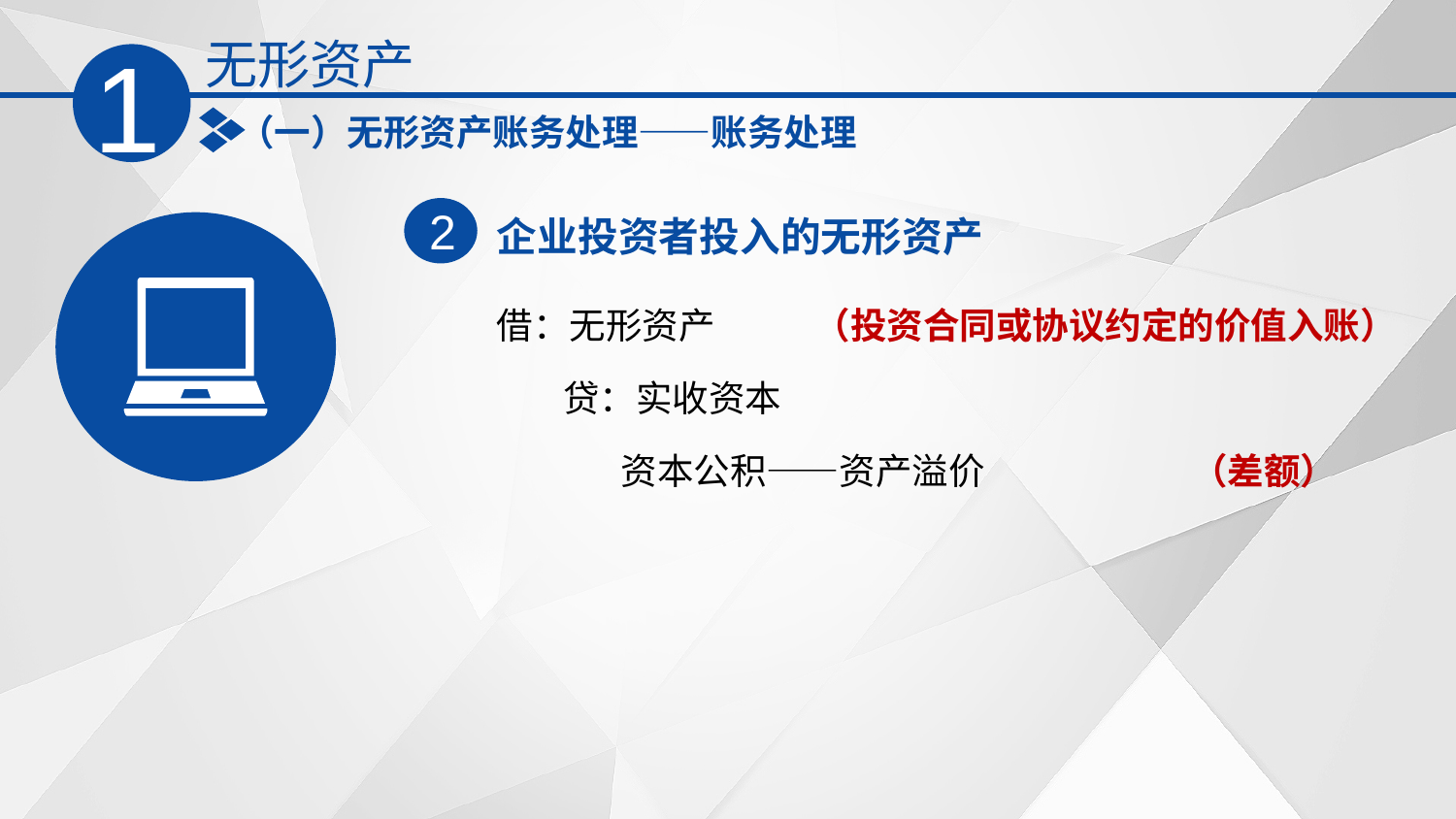

无形资产
1

（一）无形资产账务处理——账务处理

企业投资者投入的无形资产
2

借：无形资产            （投资合同或协议约定的价值入账）
       贷：实收资本
              资本公积——资产溢价                         （差额）